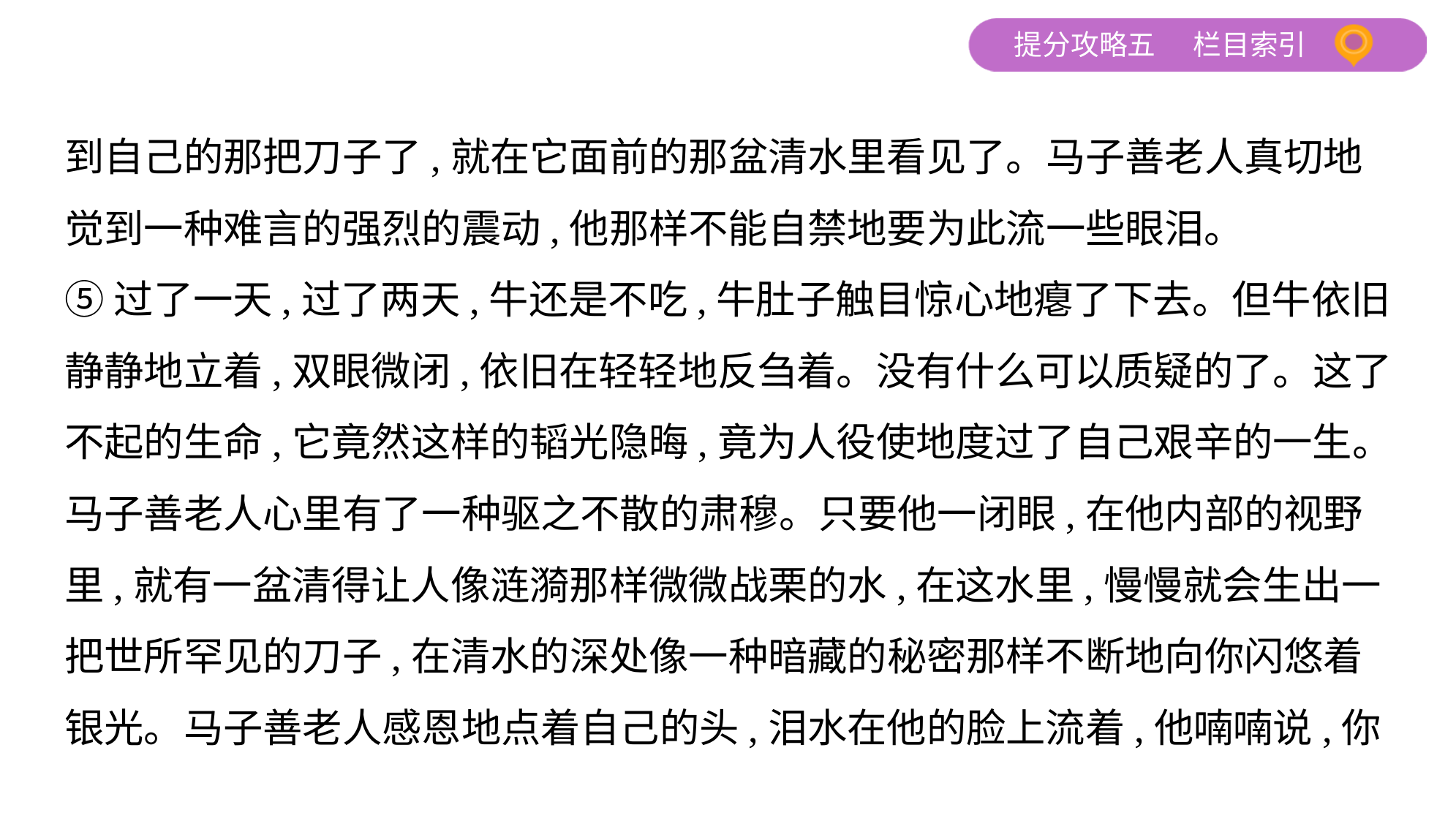

到自己的那把刀子了,就在它面前的那盆清水里看见了。马子善老人真切地
觉到一种难言的强烈的震动,他那样不能自禁地要为此流一些眼泪。
⑤过了一天,过了两天,牛还是不吃,牛肚子触目惊心地瘪了下去。但牛依旧
静静地立着,双眼微闭,依旧在轻轻地反刍着。没有什么可以质疑的了。这了
不起的生命,它竟然这样的韬光隐晦,竟为人役使地度过了自己艰辛的一生。
马子善老人心里有了一种驱之不散的肃穆。只要他一闭眼,在他内部的视野
里,就有一盆清得让人像涟漪那样微微战栗的水,在这水里,慢慢就会生出一
把世所罕见的刀子,在清水的深处像一种暗藏的秘密那样不断地向你闪悠着
银光。马子善老人感恩地点着自己的头,泪水在他的脸上流着,他喃喃说,你